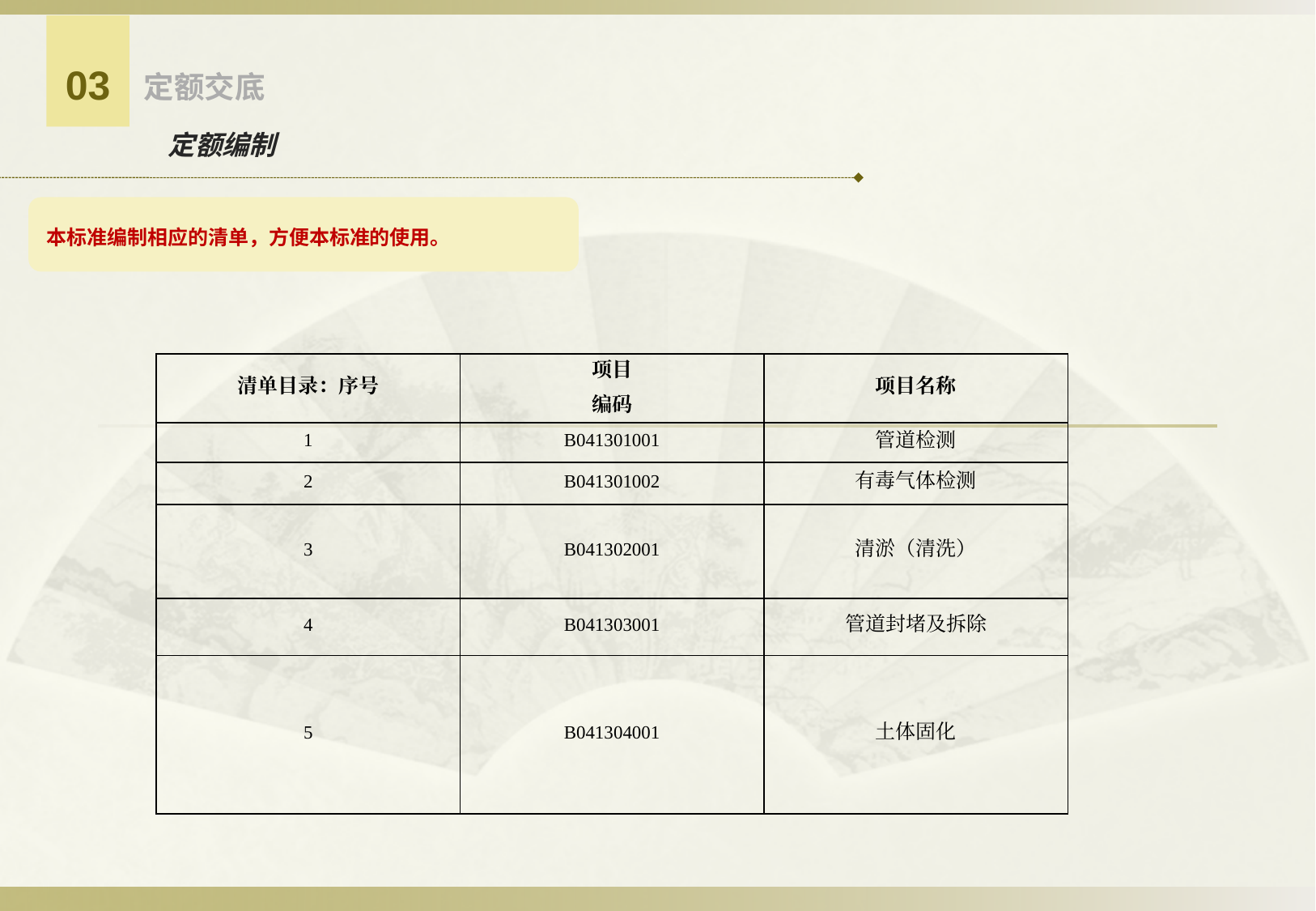

03
定额交底
定额编制

本标准编制相应的清单，方便本标准的使用。
| 清单目录：序号 | 项目 | 项目名称 |
| --- | --- | --- |
|  | 编码 |  |
| 1 | B041301001 | 管道检测 |
| 2 | B041301002 | 有毒气体检测 |
| 3 | B041302001 | 清淤（清洗） |
| 4 | B041303001 | 管道封堵及拆除 |
| 5 | B041304001 | 土体固化 |